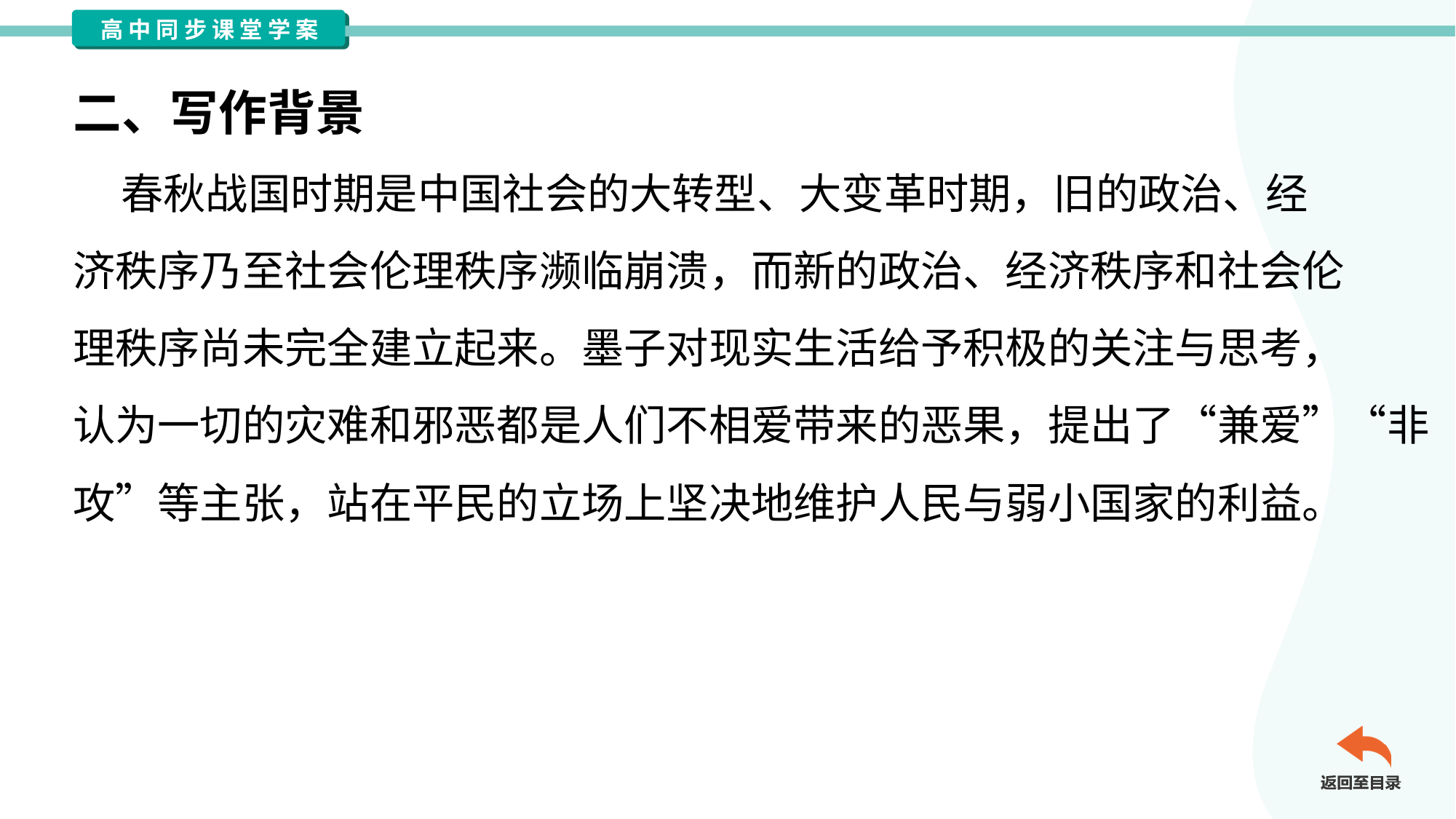

二、写作背景
    春秋战国时期是中国社会的大转型、大变革时期，旧的政治、经
济秩序乃至社会伦理秩序濒临崩溃，而新的政治、经济秩序和社会伦
理秩序尚未完全建立起来。墨子对现实生活给予积极的关注与思考，
认为一切的灾难和邪恶都是人们不相爱带来的恶果，提出了“兼爱”“非
攻”等主张，站在平民的立场上坚决地维护人民与弱小国家的利益。